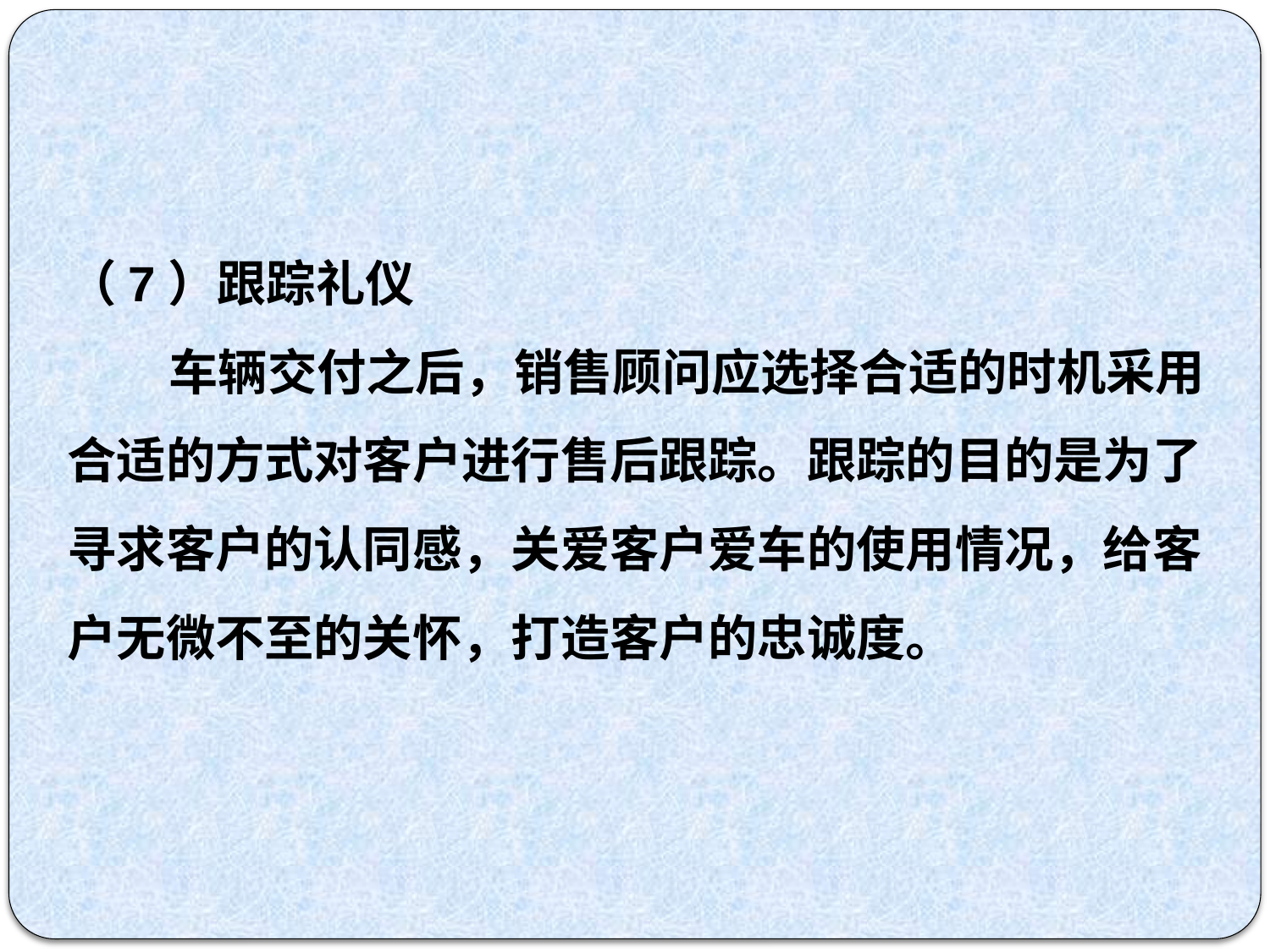

（7）跟踪礼仪
        车辆交付之后，销售顾问应选择合适的时机采用合适的方式对客户进行售后跟踪。跟踪的目的是为了寻求客户的认同感，关爱客户爱车的使用情况，给客户无微不至的关怀，打造客户的忠诚度。